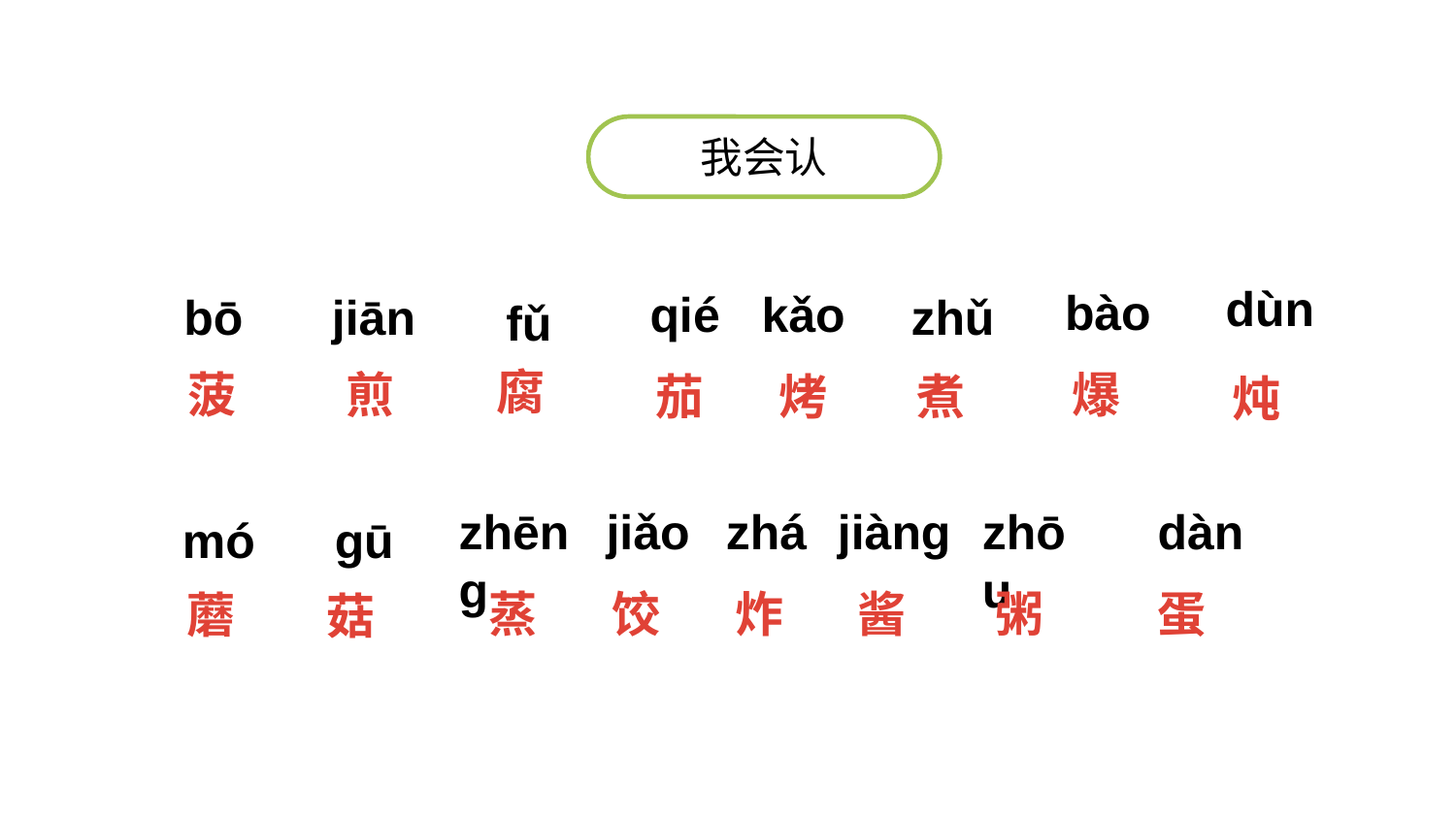

我会认
dùn
bào
qié
kǎo
zhǔ
bō
jiān
fǔ
腐
菠
煎
爆
茄
烤
煮
炖
zhēng
jiǎo
zhá
jiàng
zhōu
dàn
mó
gū
蛋
蒸
饺
炸
酱
粥
蘑
菇